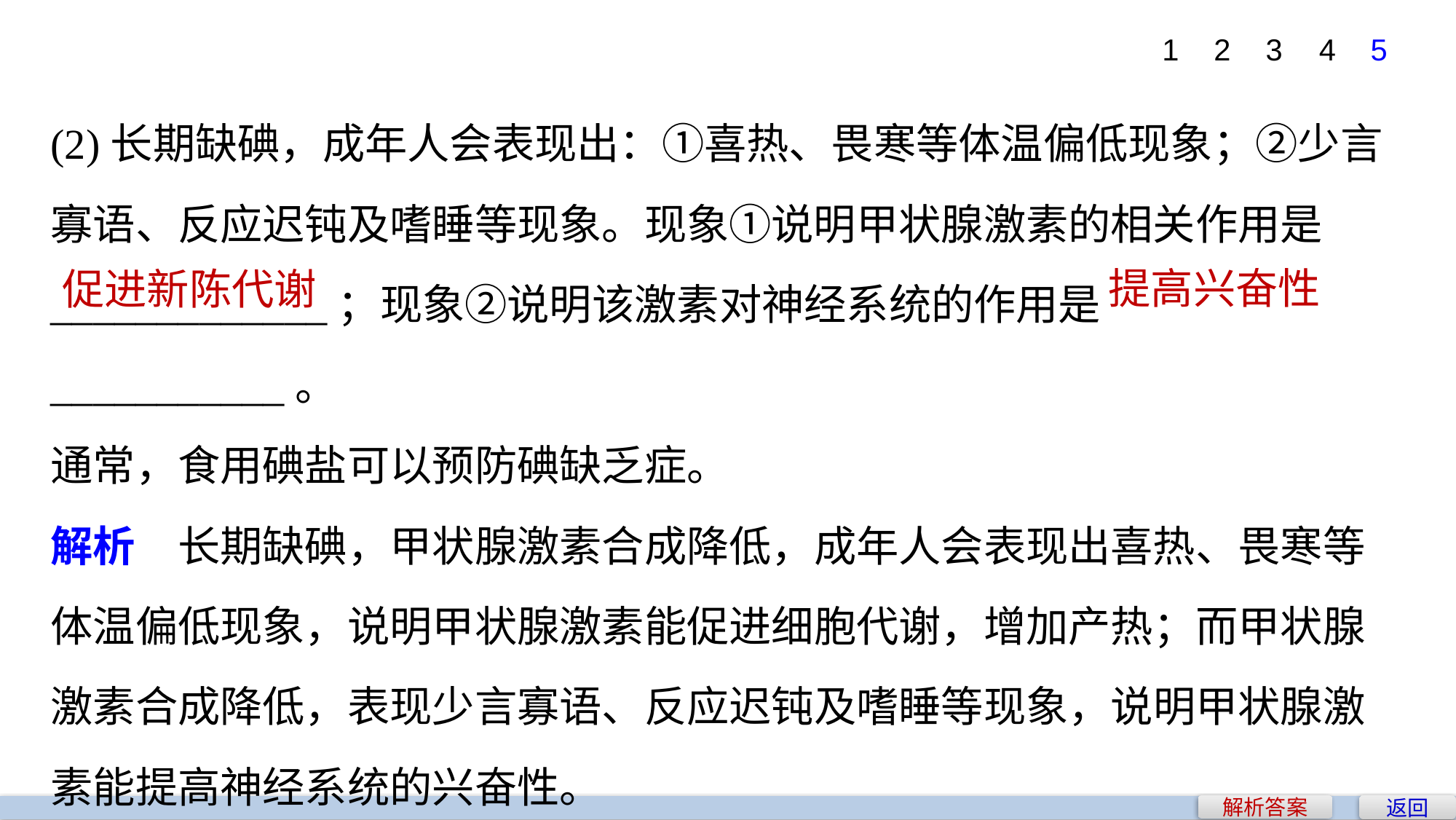

1
2
3
4
5
(2)长期缺碘，成年人会表现出：①喜热、畏寒等体温偏低现象；②少言寡语、反应迟钝及嗜睡等现象。现象①说明甲状腺激素的相关作用是_____________；现象②说明该激素对神经系统的作用是___________。
通常，食用碘盐可以预防碘缺乏症。
解析　长期缺碘，甲状腺激素合成降低，成年人会表现出喜热、畏寒等体温偏低现象，说明甲状腺激素能促进细胞代谢，增加产热；而甲状腺激素合成降低，表现少言寡语、反应迟钝及嗜睡等现象，说明甲状腺激素能提高神经系统的兴奋性。
提高兴奋性
促进新陈代谢
返回
解析答案